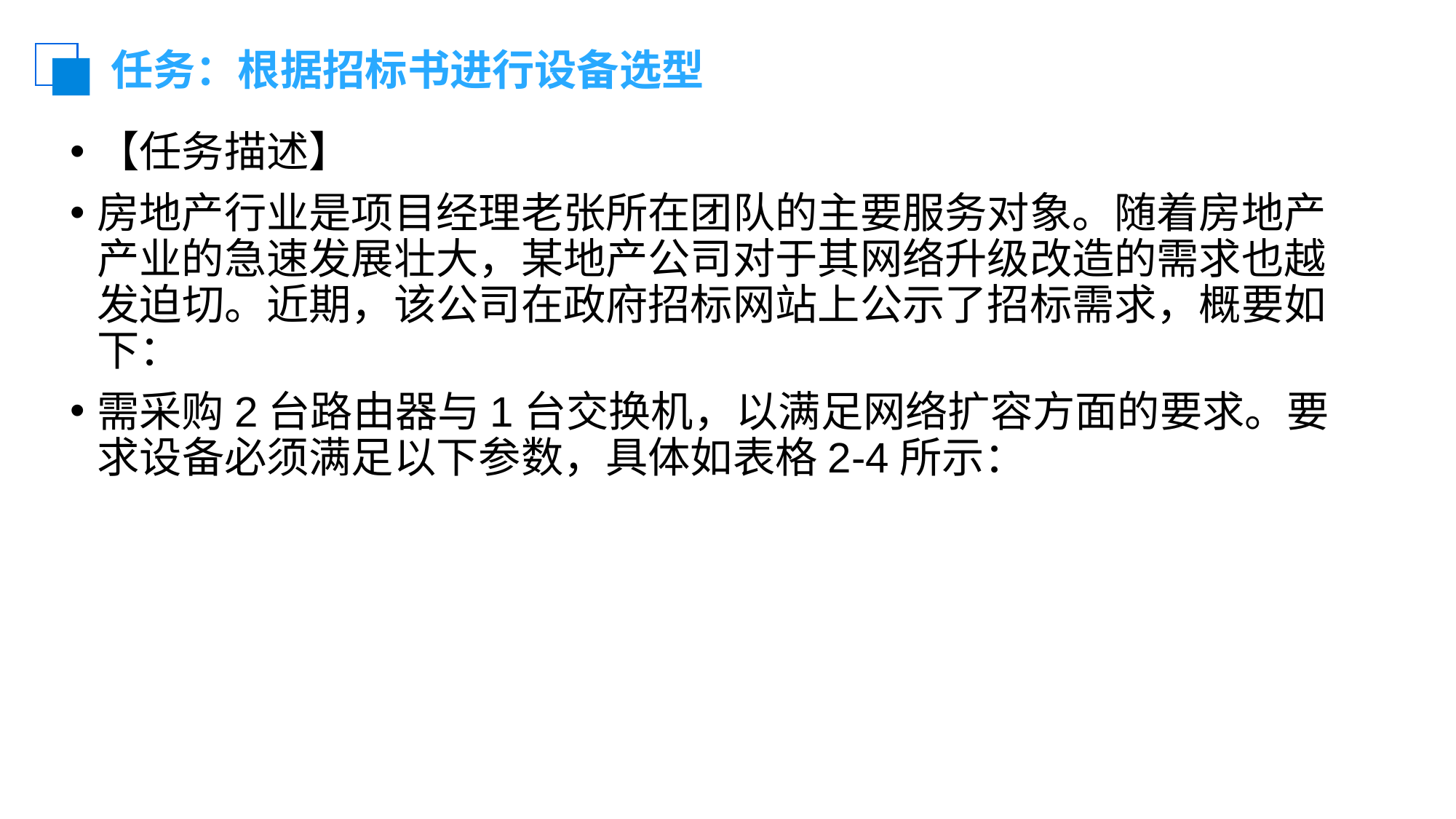

# 任务：根据招标书进行设备选型
【任务描述】
房地产行业是项目经理老张所在团队的主要服务对象。随着房地产产业的急速发展壮大，某地产公司对于其网络升级改造的需求也越发迫切。近期，该公司在政府招标网站上公示了招标需求，概要如下：
需采购2台路由器与1台交换机，以满足网络扩容方面的要求。要求设备必须满足以下参数，具体如表格2‑4所示：